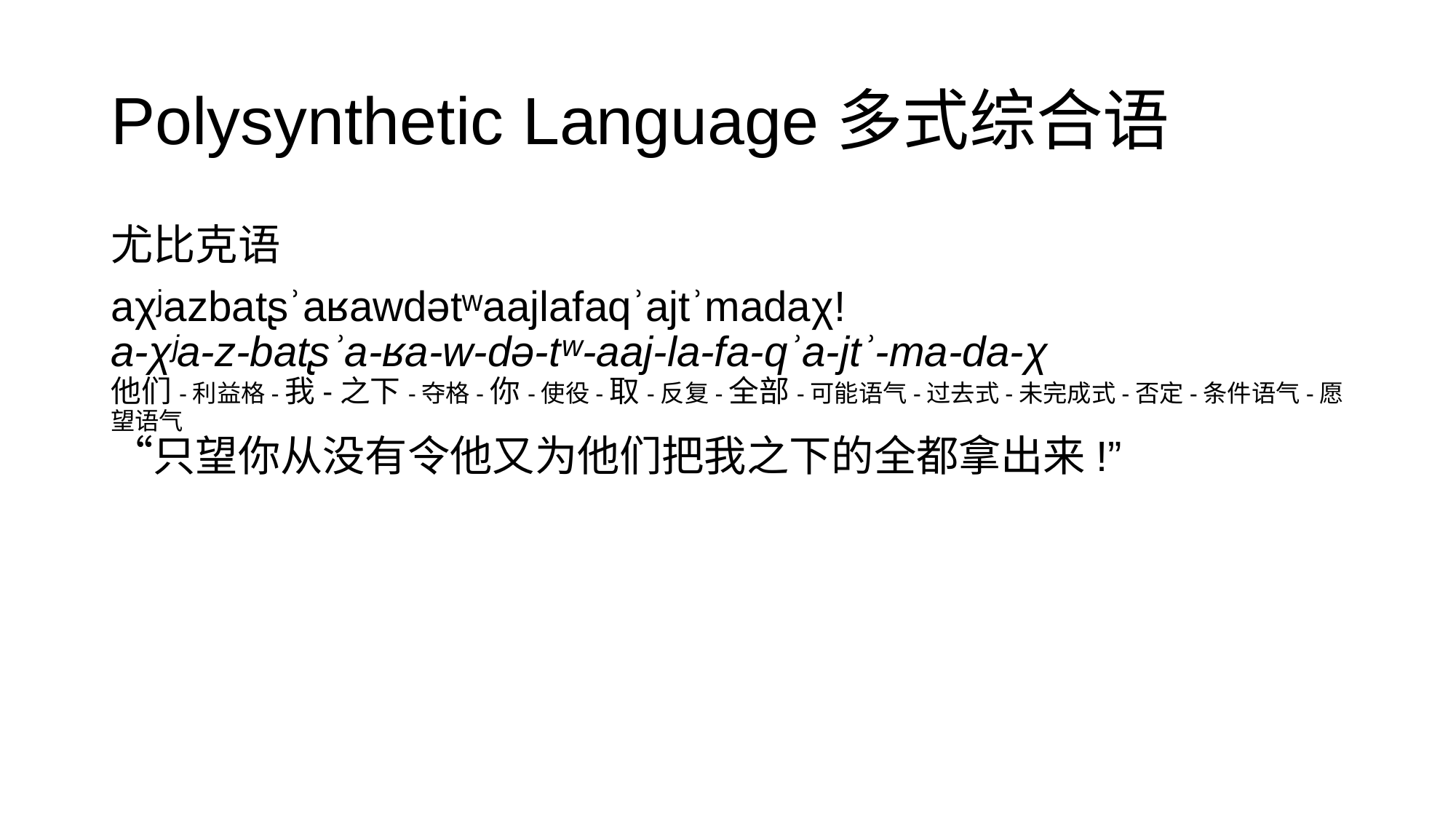

# Polysynthetic Language多式综合语
尤比克语
aχʲazbatʂʾaʁawdətʷaajlafaqʾajtʾmadaχ! 
a-χʲa-z-batʂʾa-ʁa-w-də-tʷ-aaj-la-fa-qʾa-jtʾ-ma-da-χ
他们-利益格-我-之下-夺格-你-使役-取-反复-全部-可能语气-过去式-未完成式-否定-条件语气-愿望语气
“只望你从没有令他又为他们把我之下的全都拿出来!”